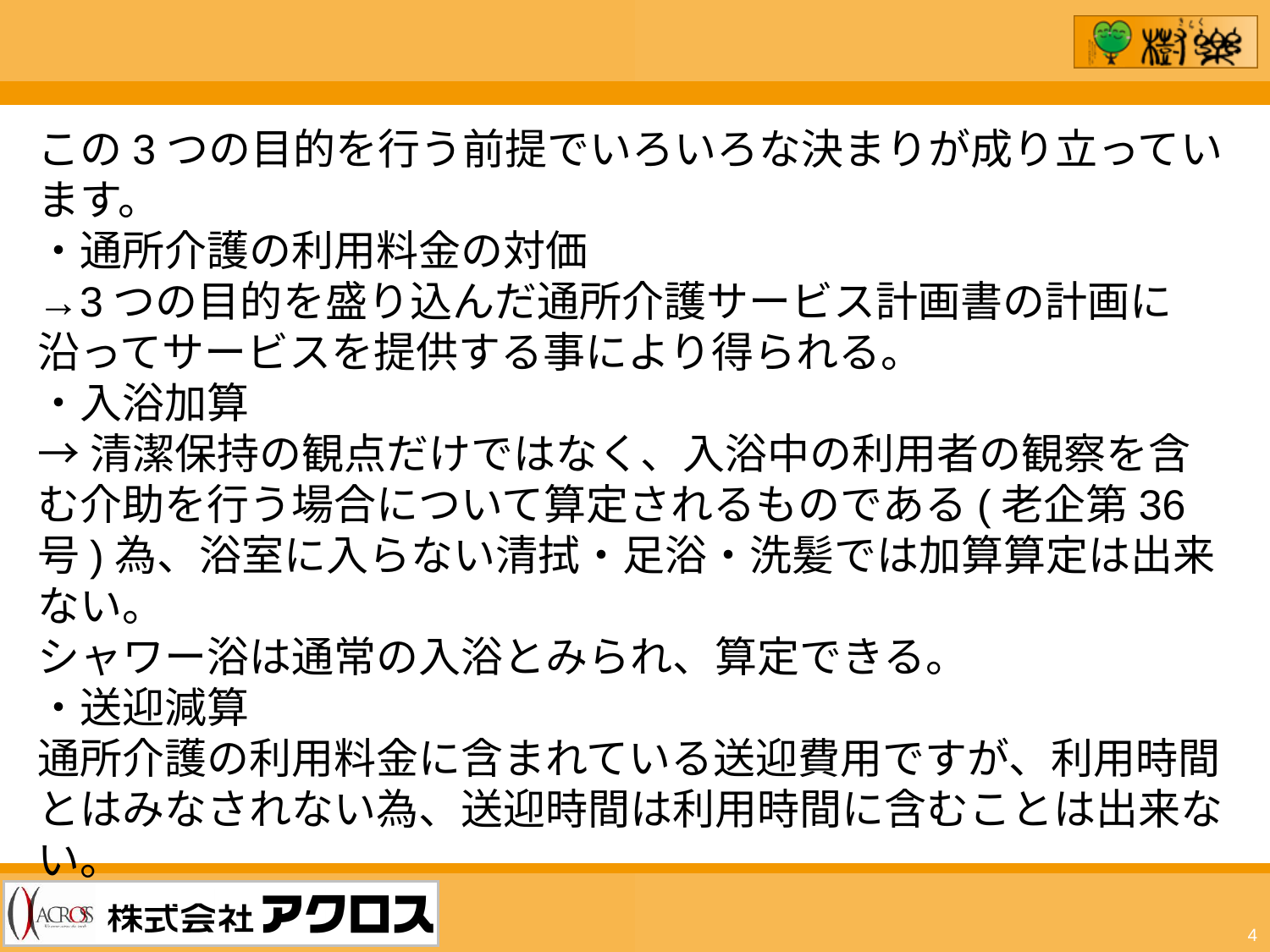

この3つの目的を行う前提でいろいろな決まりが成り立っています。
・通所介護の利用料金の対価
→3つの目的を盛り込んだ通所介護サービス計画書の計画に沿ってサービスを提供する事により得られる。
・入浴加算
→清潔保持の観点だけではなく、入浴中の利用者の観察を含む介助を行う場合について算定されるものである(老企第36号)為、浴室に入らない清拭・足浴・洗髪では加算算定は出来ない。
シャワー浴は通常の入浴とみられ、算定できる。
・送迎減算
通所介護の利用料金に含まれている送迎費用ですが、利用時間とはみなされない為、送迎時間は利用時間に含むことは出来ない。

4